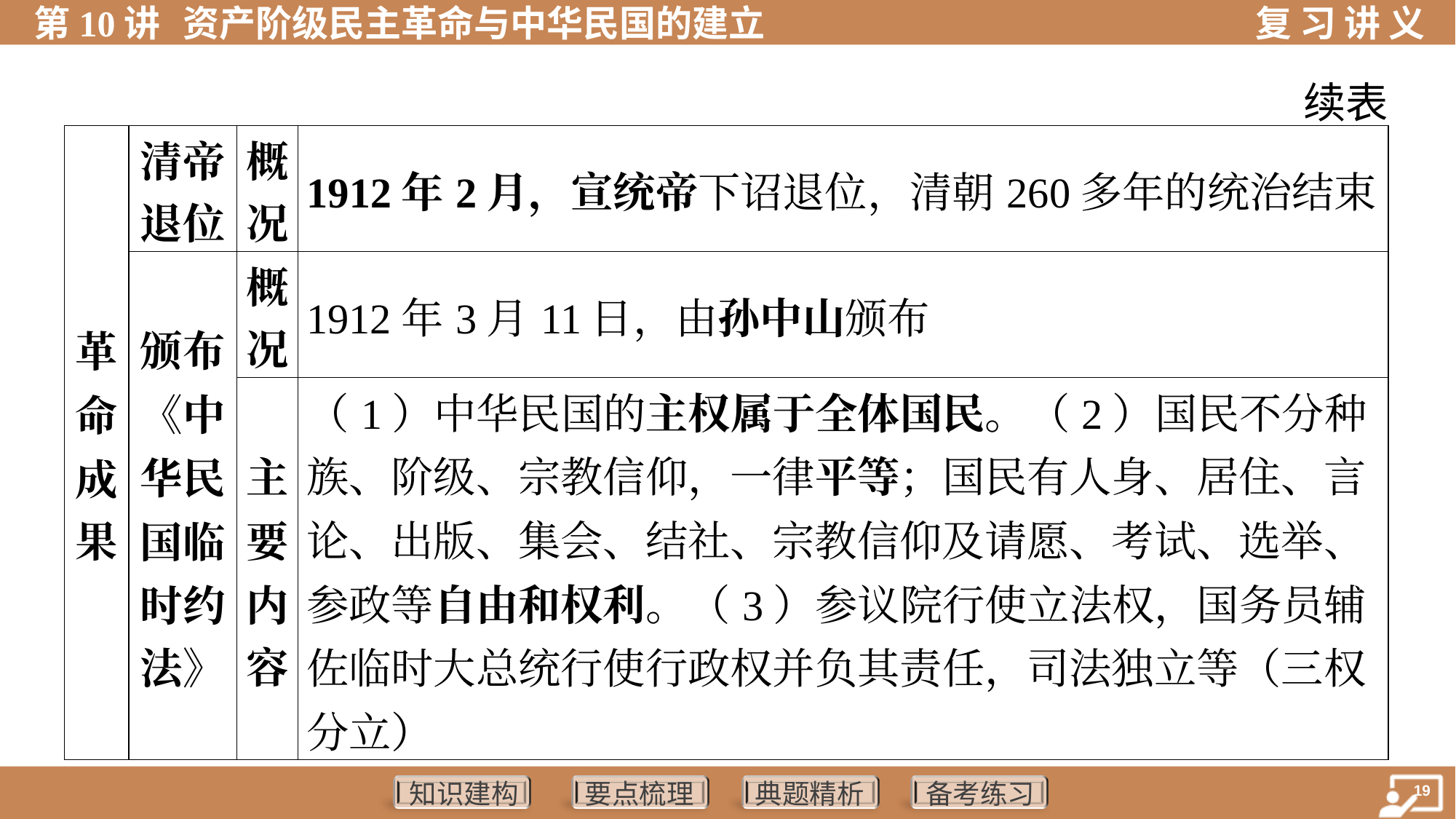

续表
| 革 命 成 果 | 清帝 退位 | 概 况 | 1912年2月，宣统帝下诏退位，清朝260多年的统治结束 |
| --- | --- | --- | --- |
|  | 颁布 《中 华民 国临 时约 法》 | 概 况 | 1912年3月11日，由孙中山颁布 |
|  |  | 主 要 内 容 | （1）中华民国的主权属于全体国民。（2）国民不分种 族、阶级、宗教信仰，一律平等；国民有人身、居住、言 论、出版、集会、结社、宗教信仰及请愿、考试、选举、 参政等自由和权利。（3）参议院行使立法权，国务员辅 佐临时大总统行使行政权并负其责任，司法独立等（三权分立） |